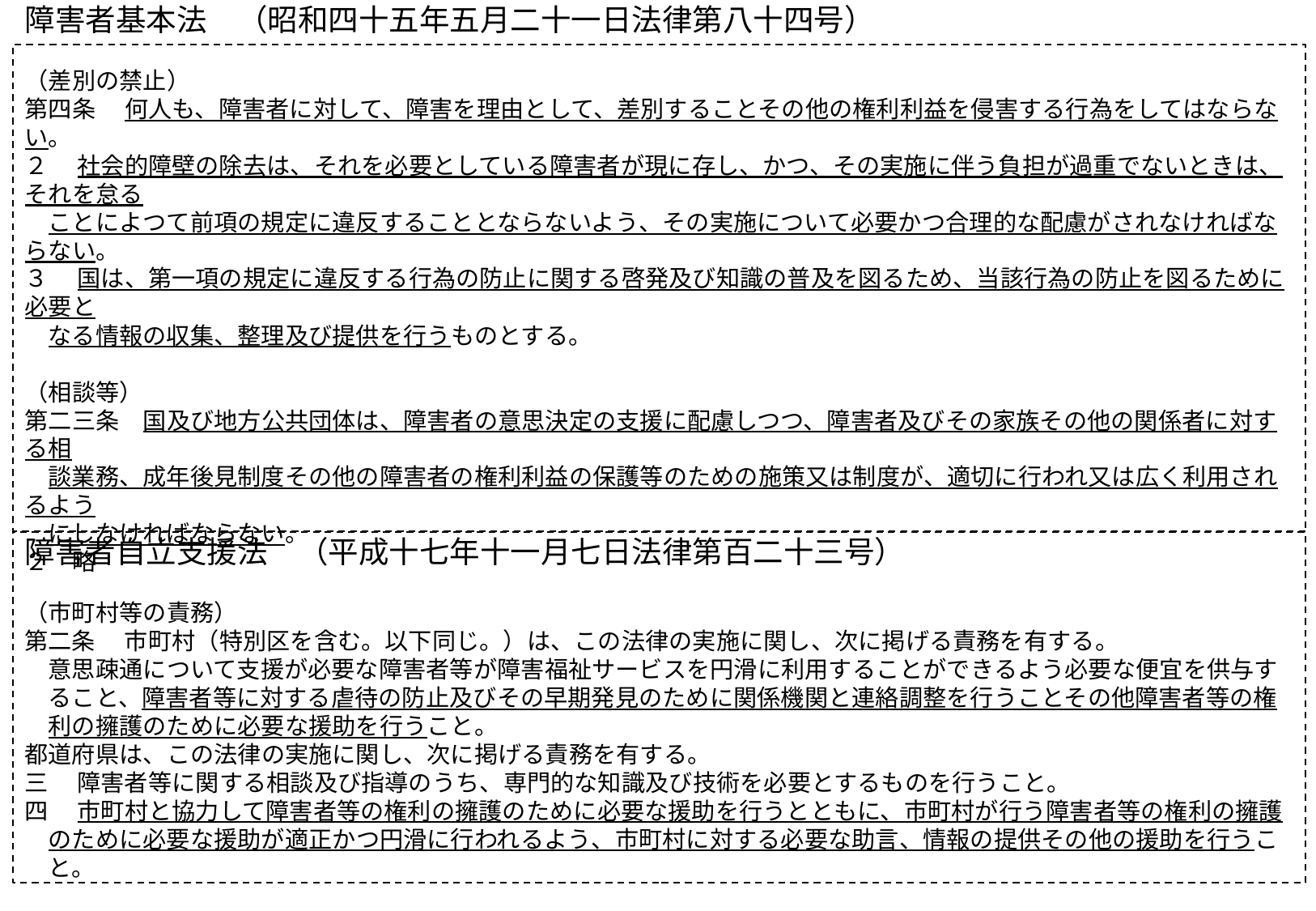

# 障害者基本法　（昭和四十五年五月二十一日法律第八十四号） （差別の禁止） 第四条 　何人も、障害者に対して、障害を理由として、差別することその他の権利利益を侵害する行為をしてはならない。 ２ 　社会的障壁の除去は、それを必要としている障害者が現に存し、かつ、その実施に伴う負担が過重でないときは、それを怠る 　ことによつて前項の規定に違反することとならないよう、その実施について必要かつ合理的な配慮がされなければならない。 ３ 　国は、第一項の規定に違反する行為の防止に関する啓発及び知識の普及を図るため、当該行為の防止を図るために必要と 　なる情報の収集、整理及び提供を行うものとする。 （相談等） 第二三条　国及び地方公共団体は、障害者の意思決定の支援に配慮しつつ、障害者及びその家族その他の関係者に対する相 　談業務、成年後見制度その他の障害者の権利利益の保護等のための施策又は制度が、適切に行われ又は広く利用されるよう 　にしなければならない。 ２　略
障害者自立支援法　（平成十七年十一月七日法律第百二十三号）

（市町村等の責務）
第二条 　市町村（特別区を含む。以下同じ。）は、この法律の実施に関し、次に掲げる責務を有する。
　意思疎通について支援が必要な障害者等が障害福祉サービスを円滑に利用することができるよう必要な便宜を供与すること、障害者等に対する虐待の防止及びその早期発見のために関係機関と連絡調整を行うことその他障害者等の権利の擁護のために必要な援助を行うこと。
都道府県は、この法律の実施に関し、次に掲げる責務を有する。
三 　障害者等に関する相談及び指導のうち、専門的な知識及び技術を必要とするものを行うこと。
四 　市町村と協力して障害者等の権利の擁護のために必要な援助を行うとともに、市町村が行う障害者等の権利の擁護のために必要な援助が適正かつ円滑に行われるよう、市町村に対する必要な助言、情報の提供その他の援助を行うこと。